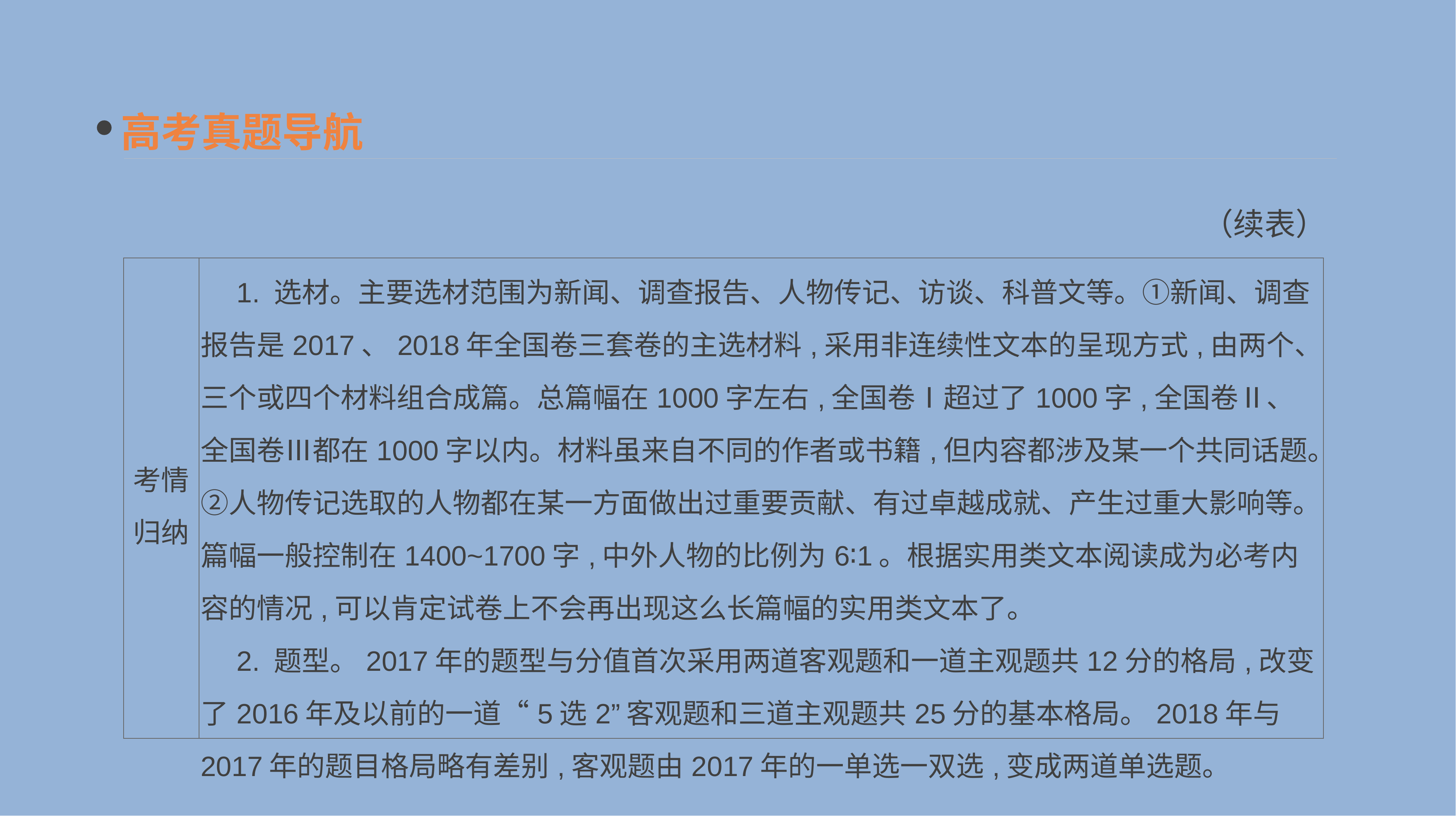

高考真题导航

（续表）
| 考情 归纳 | 1. 选材。主要选材范围为新闻、调查报告、人物传记、访谈、科普文等。①新闻、调查报告是2017、2018年全国卷三套卷的主选材料,采用非连续性文本的呈现方式,由两个、三个或四个材料组合成篇。总篇幅在1000字左右,全国卷Ⅰ超过了1000字,全国卷Ⅱ、全国卷Ⅲ都在1000字以内。材料虽来自不同的作者或书籍,但内容都涉及某一个共同话题。②人物传记选取的人物都在某一方面做出过重要贡献、有过卓越成就、产生过重大影响等。篇幅一般控制在1400~1700字,中外人物的比例为6∶1。根据实用类文本阅读成为必考内容的情况,可以肯定试卷上不会再出现这么长篇幅的实用类文本了。 　2. 题型。2017年的题型与分值首次采用两道客观题和一道主观题共12分的格局,改变了2016年及以前的一道“5选2”客观题和三道主观题共25分的基本格局。2018年与2017年的题目格局略有差别,客观题由2017年的一单选一双选,变成两道单选题。 |
| --- | --- |